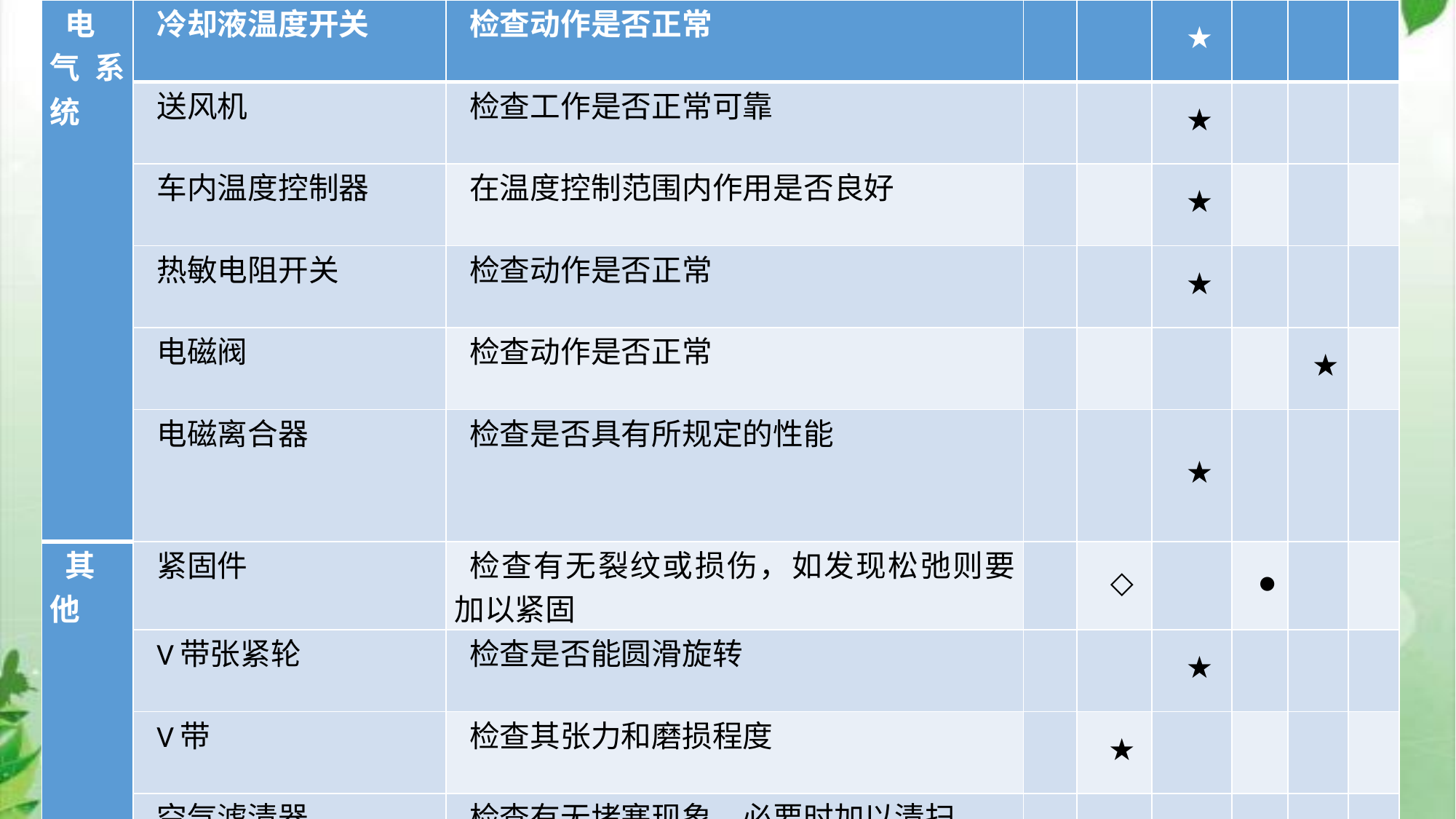

| 电气系统 | 冷却液温度开关 | 检查动作是否正常 |  |  | ★ |  |  |  |
| --- | --- | --- | --- | --- | --- | --- | --- | --- |
|  | 送风机 | 检查工作是否正常可靠 |  |  | ★ |  |  |  |
|  | 车内温度控制器 | 在温度控制范围内作用是否良好 |  |  | ★ |  |  |  |
|  | 热敏电阻开关 | 检查动作是否正常 |  |  | ★ |  |  |  |
|  | 电磁阀 | 检查动作是否正常 |  |  |  |  | ★ |  |
|  | 电磁离合器 | 检查是否具有所规定的性能 |  |  | ★ |  |  |  |
| 其他 | 紧固件 | 检查有无裂纹或损伤，如发现松弛则要加以紧固 |  | ◇ |  | ● |  |  |
|  | V带张紧轮 | 检查是否能圆滑旋转 |  |  | ★ |  |  |  |
|  | V带 | 检查其张力和磨损程度 |  | ★ |  |  |  |  |
|  | 空气滤清器 | 检查有无堵塞现象，必要时加以清扫 |  | ★ |  |  |  |  |
注：表中为●轿车，◇为货车，★为所有车型汽车。